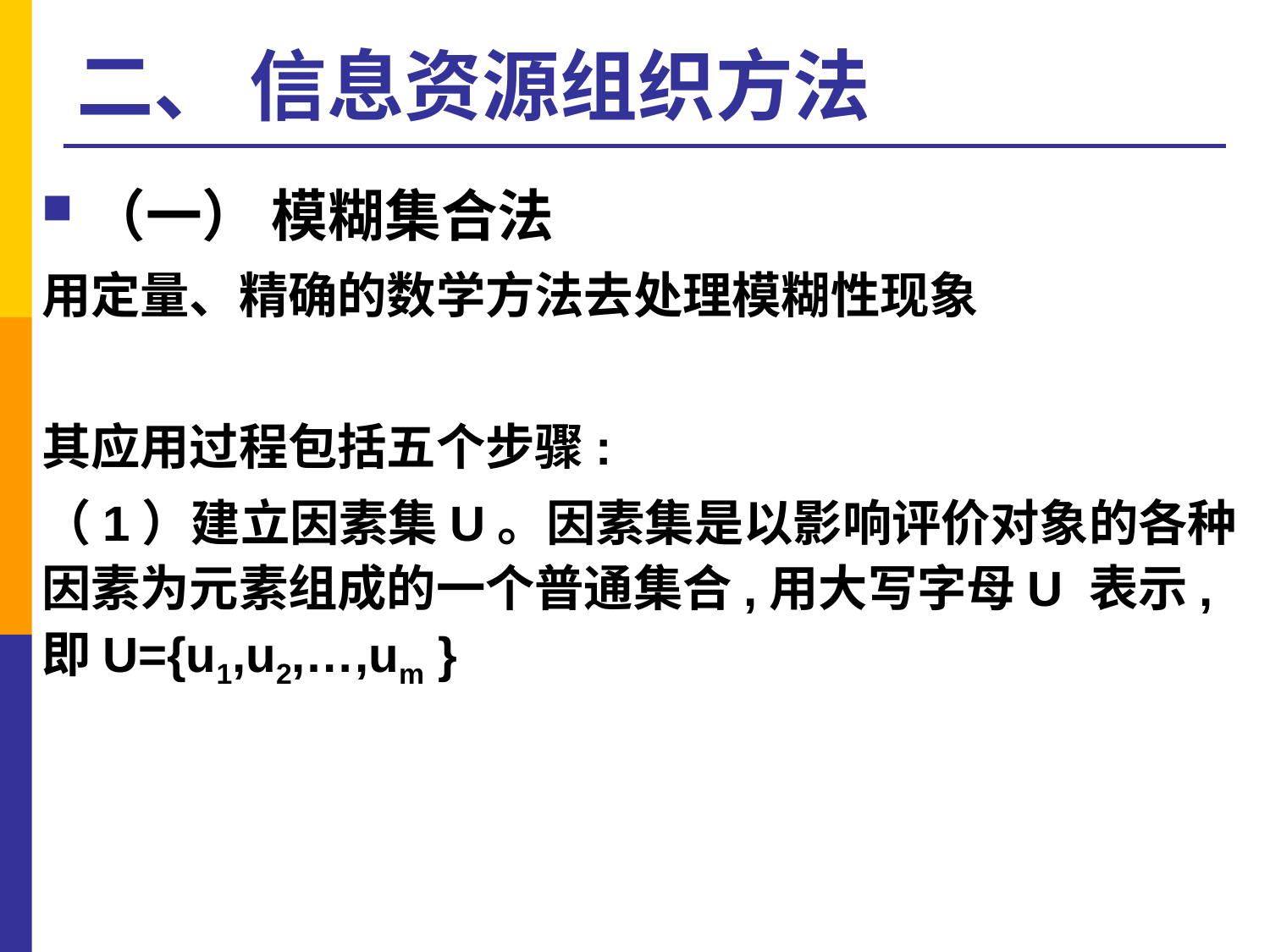

# 二、 信息资源组织方法
（一） 模糊集合法
用定量、精确的数学方法去处理模糊性现象

其应用过程包括五个步骤:
（1）建立因素集U。因素集是以影响评价对象的各种因素为元素组成的一个普通集合,用大写字母U 表示,即U={u1,u2,…,um }